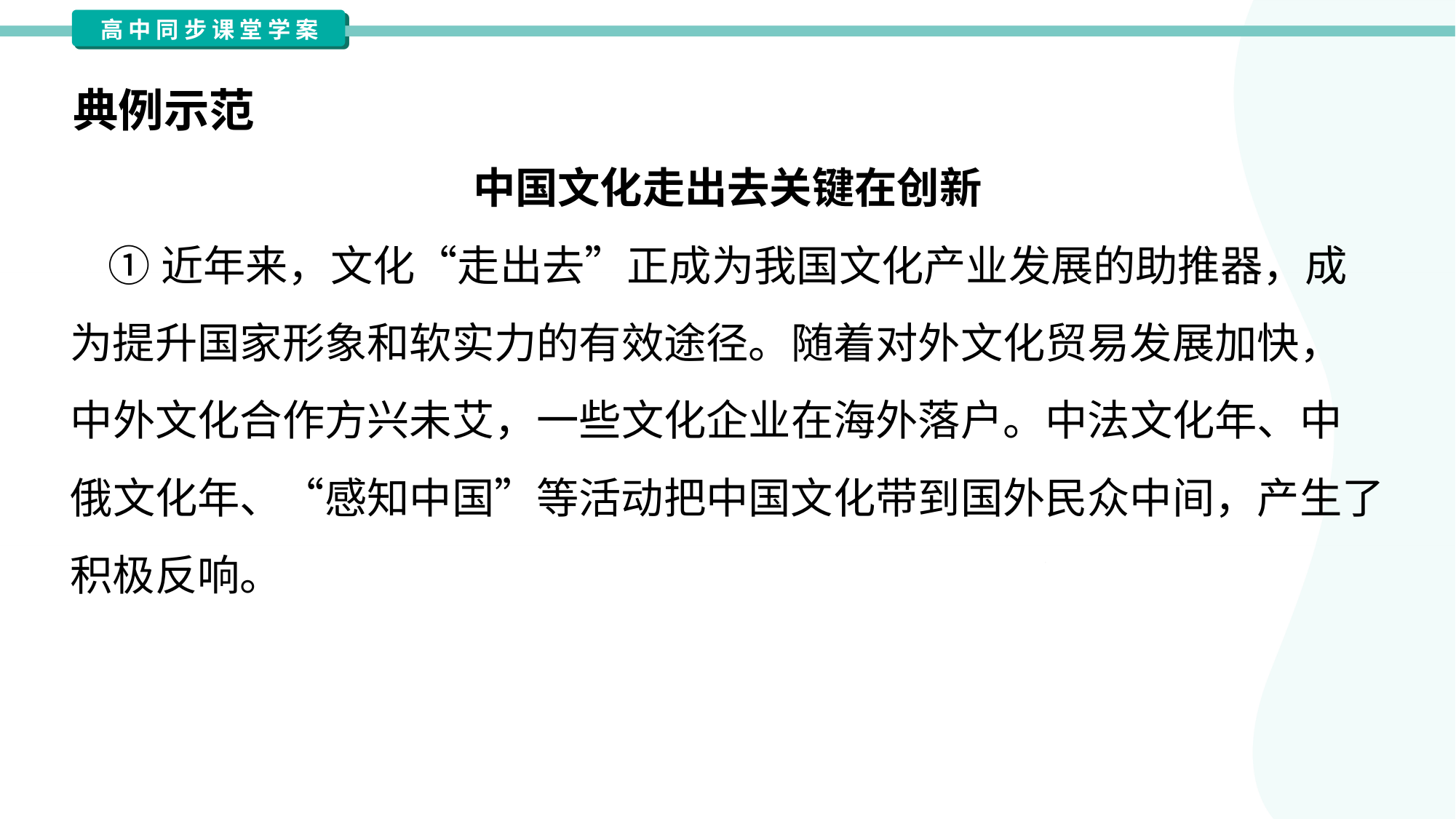

典例示范
中国文化走出去关键在创新
    ①近年来，文化“走出去”正成为我国文化产业发展的助推器，成
为提升国家形象和软实力的有效途径。随着对外文化贸易发展加快，
中外文化合作方兴未艾，一些文化企业在海外落户。中法文化年、中
俄文化年、“感知中国”等活动把中国文化带到国外民众中间，产生了
积极反响。